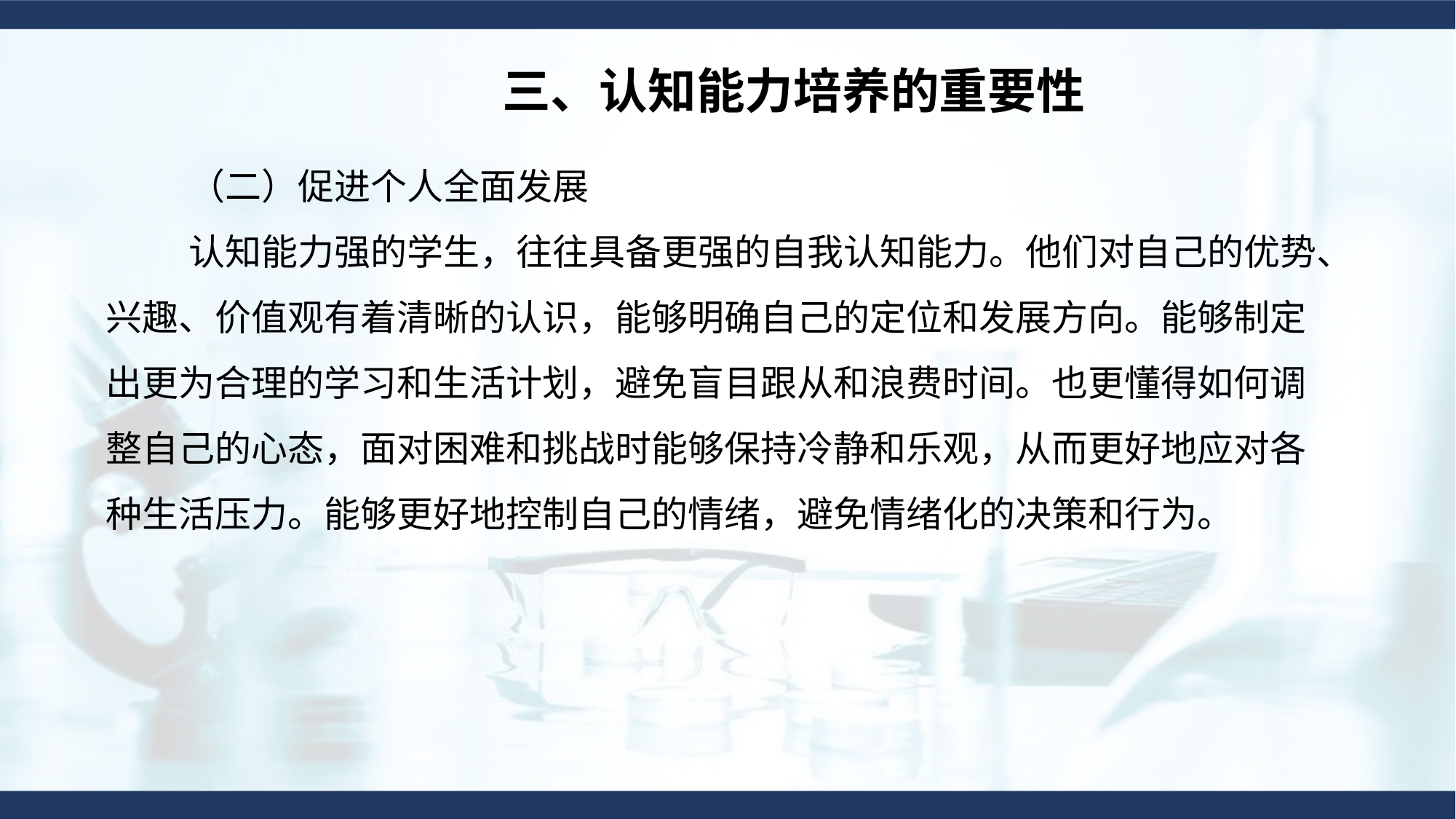

三、认知能力培养的重要性
（二）促进个人全面发展
认知能力强的学生，往往具备更强的自我认知能力。他们对自己的优势、兴趣、价值观有着清晰的认识，能够明确自己的定位和发展方向。能够制定出更为合理的学习和生活计划，避免盲目跟从和浪费时间。也更懂得如何调整自己的心态，面对困难和挑战时能够保持冷静和乐观，从而更好地应对各种生活压力。能够更好地控制自己的情绪，避免情绪化的决策和行为。